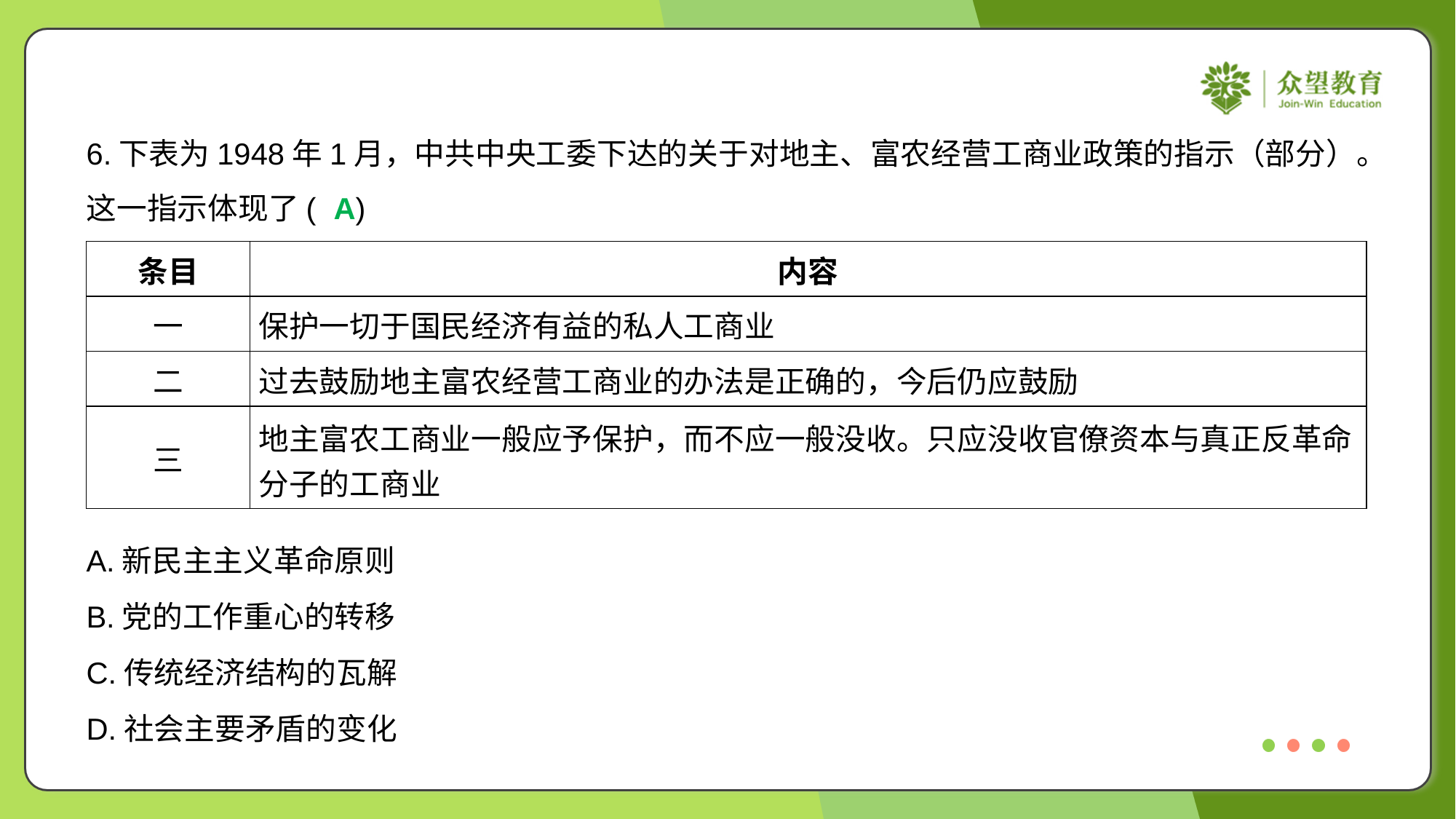

6.下表为1948年1月，中共中央工委下达的关于对地主、富农经营工商业政策的指示（部分）。
这一指示体现了(     )
A
| 条目 | 内容 |
| --- | --- |
| 一 | 保护一切于国民经济有益的私人工商业 |
| 二 | 过去鼓励地主富农经营工商业的办法是正确的，今后仍应鼓励 |
| 三 | 地主富农工商业一般应予保护，而不应一般没收。只应没收官僚资本与真正反革命 分子的工商业 |
A.新民主主义革命原则
B.党的工作重心的转移
C.传统经济结构的瓦解
D.社会主要矛盾的变化